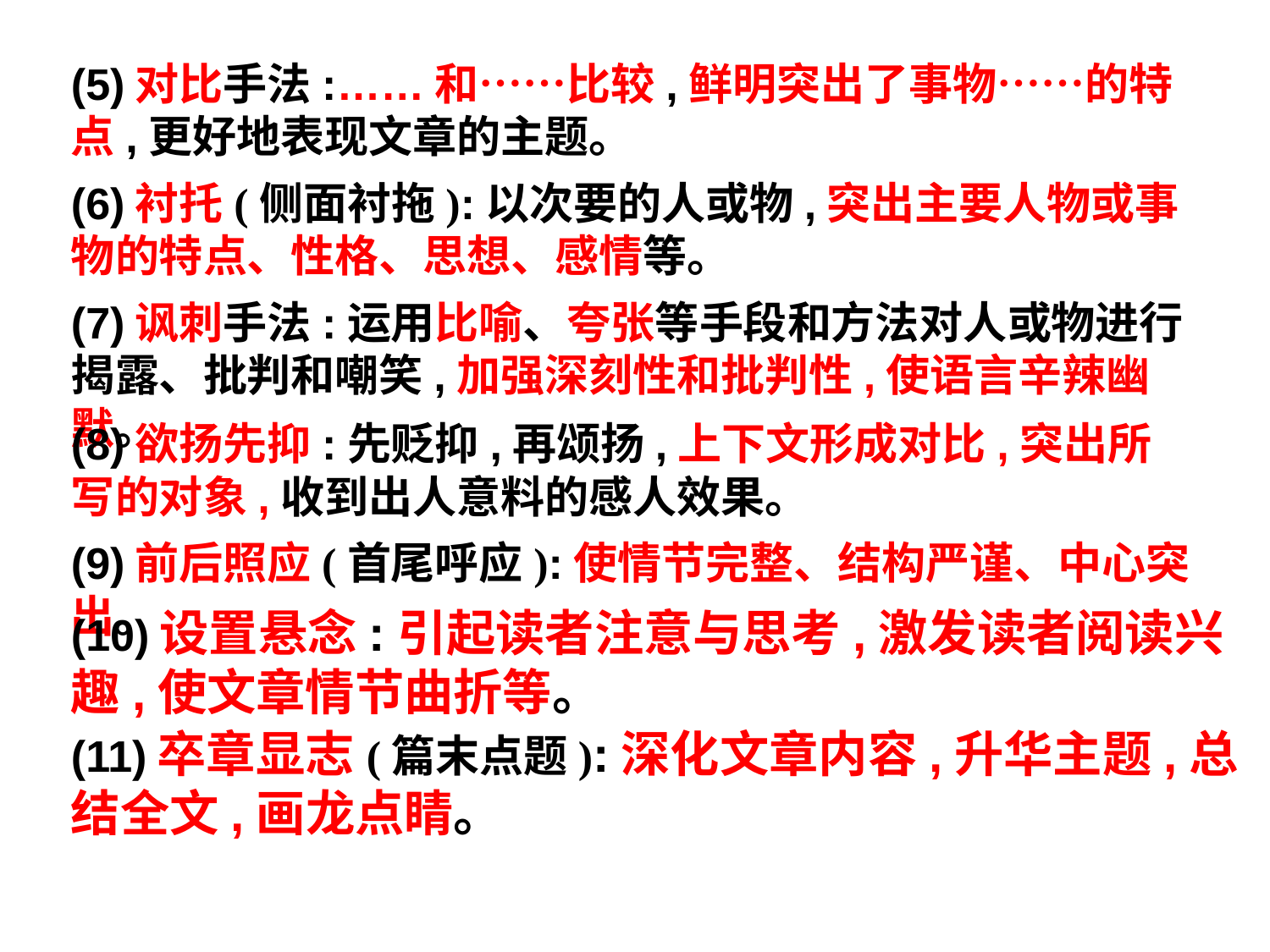

(5)对比手法:……和……比较,鲜明突出了事物……的特点,更好地表现文章的主题。
(6)衬托(侧面衬拖):以次要的人或物,突出主要人物或事物的特点、性格、思想、感情等。
(7)讽刺手法:运用比喻、夸张等手段和方法对人或物进行揭露、批判和嘲笑,加强深刻性和批判性,使语言辛辣幽默。
(8)欲扬先抑:先贬抑,再颂扬,上下文形成对比,突出所写的对象,收到出人意料的感人效果。
(9)前后照应(首尾呼应):使情节完整、结构严谨、中心突出。
(10)设置悬念:引起读者注意与思考,激发读者阅读兴趣,使文章情节曲折等。
(11)卒章显志(篇末点题):深化文章内容,升华主题,总结全文,画龙点睛。